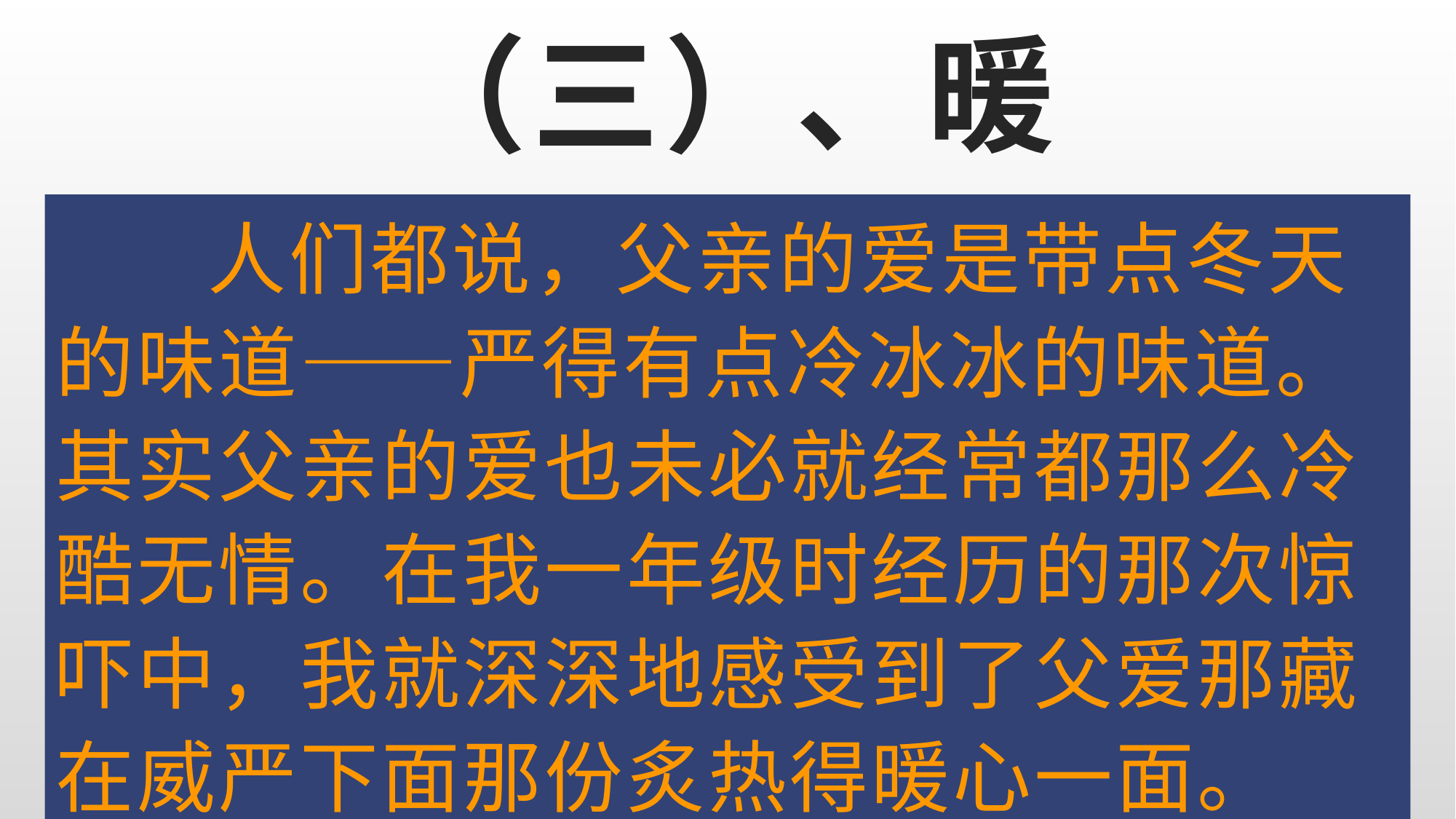

# （三）、暖
                             人们都说，父亲的爱是带点冬天的味道——严得有点冷冰冰的味道。其实父亲的爱也未必就经常都那么冷酷无情。在我一年级时经历的那次惊吓中，我就深深地感受到了父爱那藏在威严下面那份炙热得暖心一面。